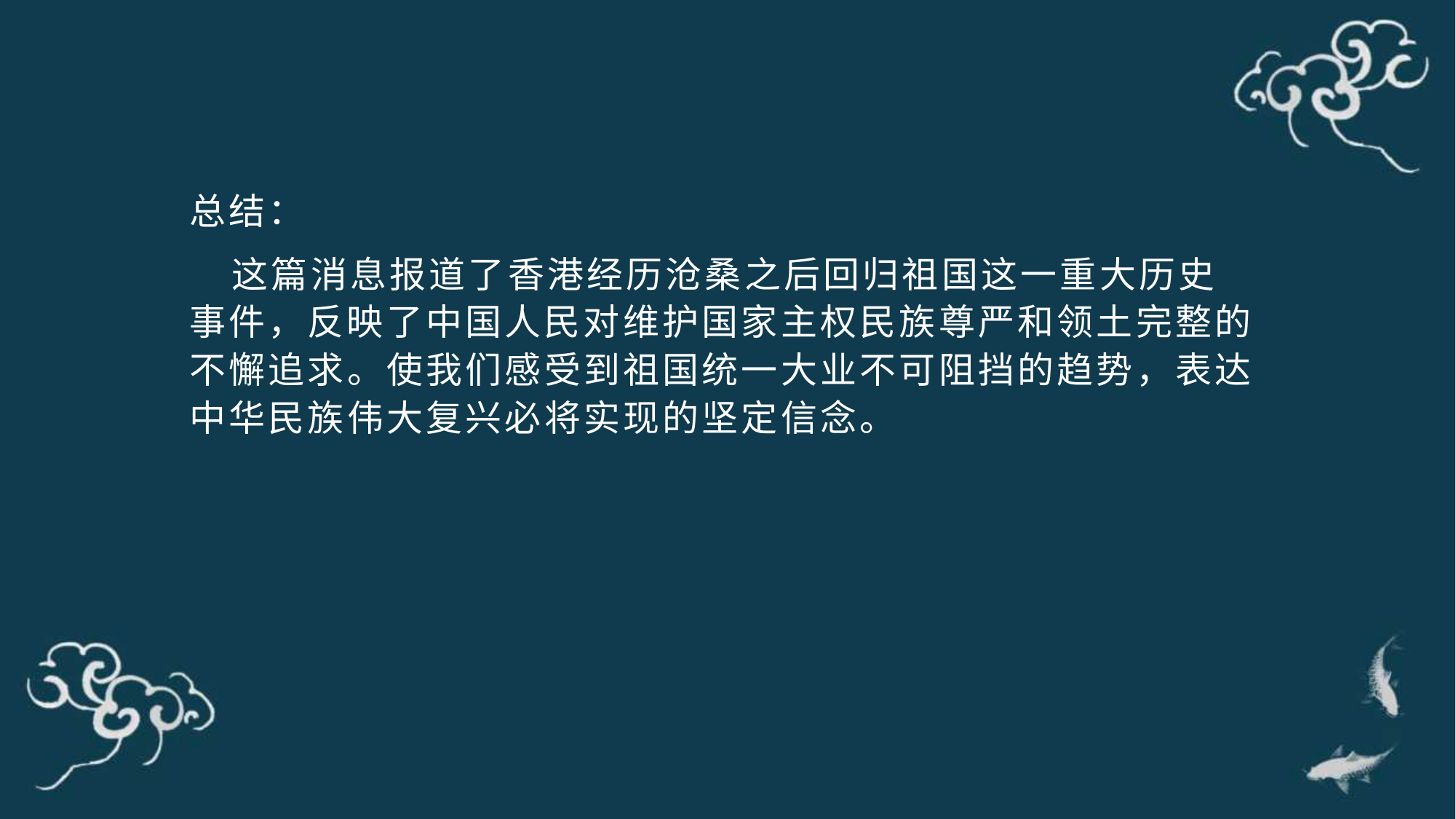

总结：
   这篇消息报道了香港经历沧桑之后回归祖国这一重大历史事件，反映了中国人民对维护国家主权民族尊严和领土完整的不懈追求。使我们感受到祖国统一大业不可阻挡的趋势，表达中华民族伟大复兴必将实现的坚定信念。